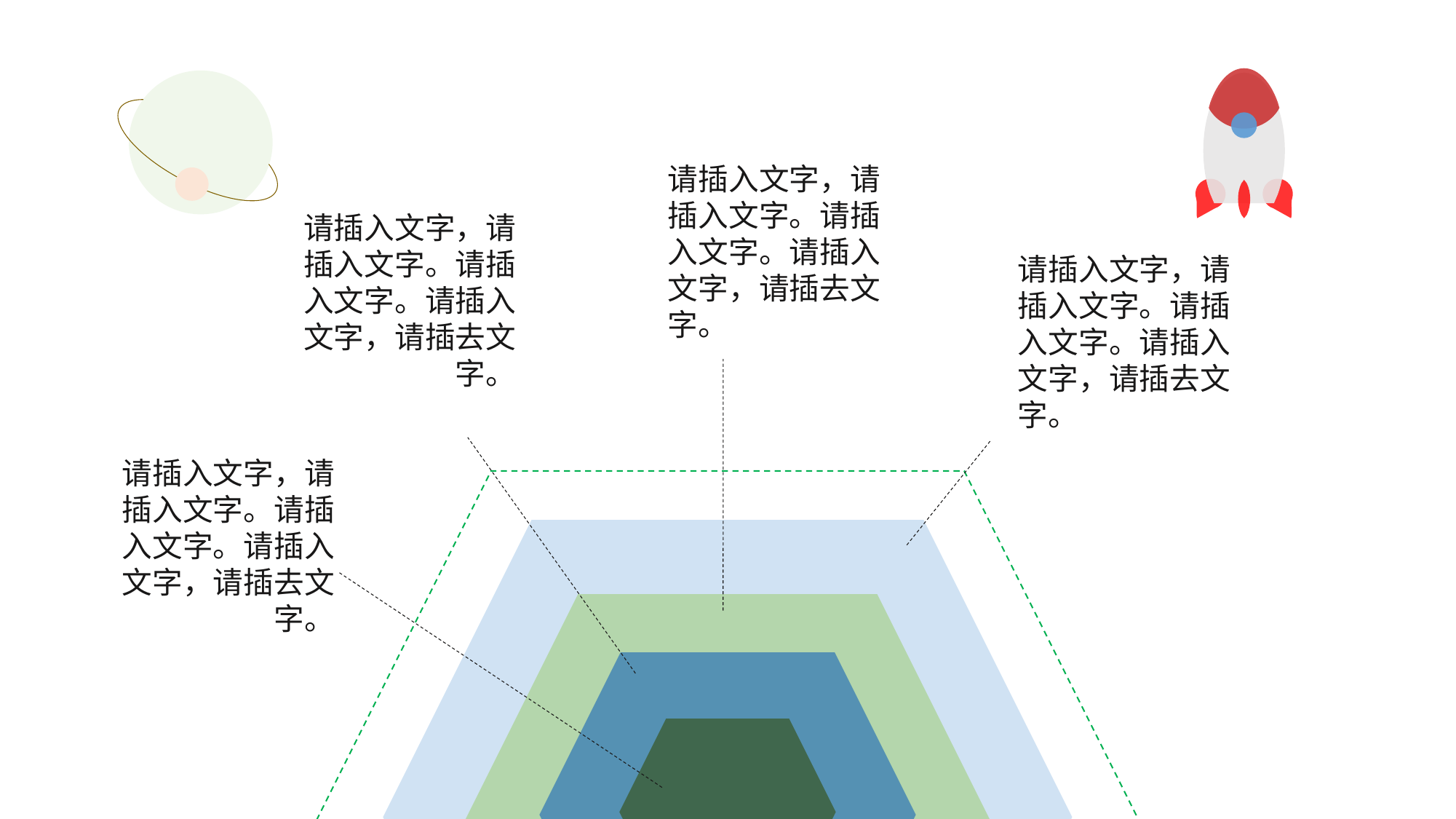

请插入文字，请插入文字。请插入文字。请插入文字，请插去文字。
请插入文字，请插入文字。请插入文字。请插入文字，请插去文字。
请插入文字，请插入文字。请插入文字。请插入文字，请插去文字。
请插入文字，请插入文字。请插入文字。请插入文字，请插去文字。